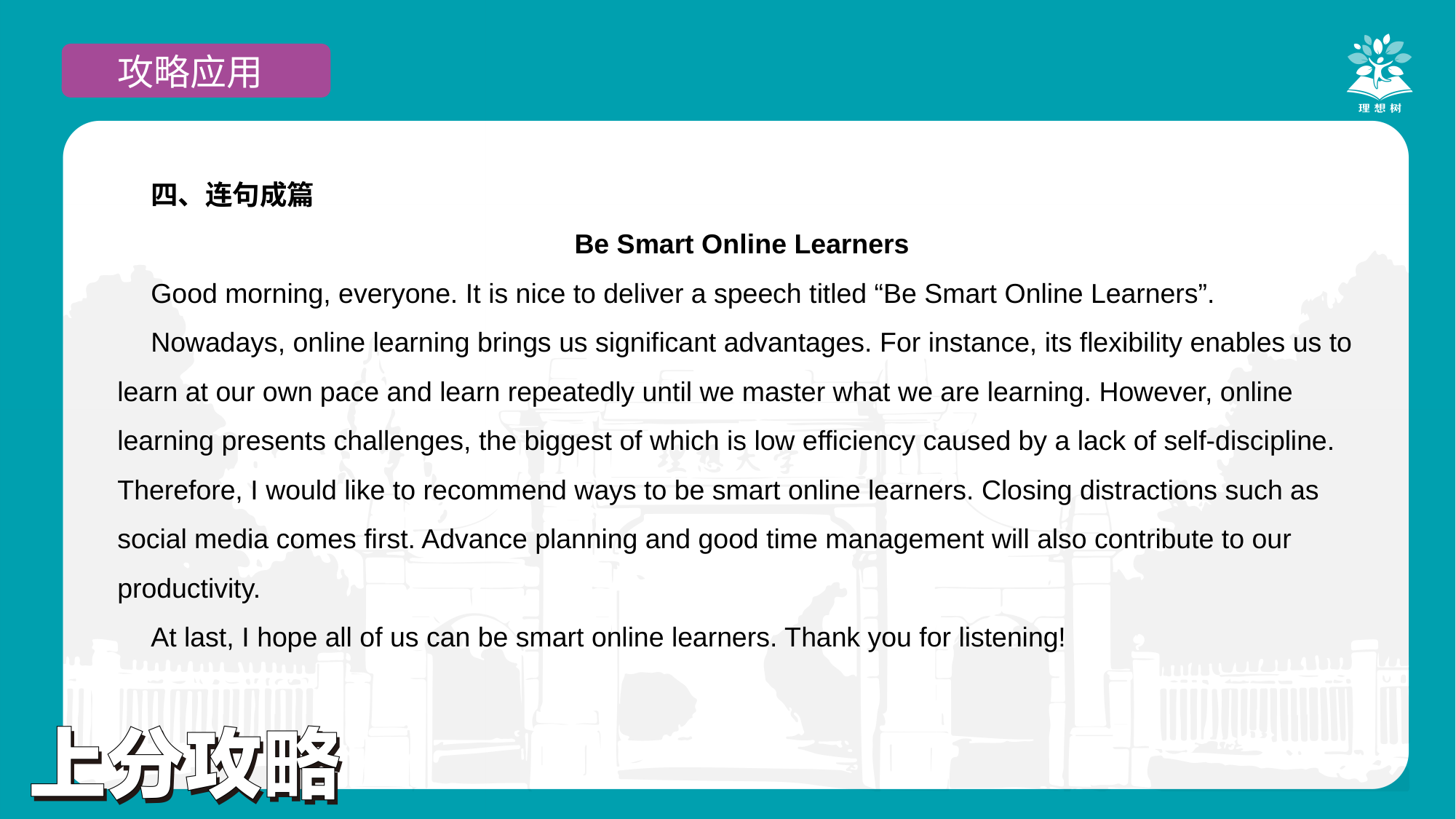

攻略应用
四、连句成篇
Be Smart Online Learners
Good morning, everyone. It is nice to deliver a speech titled “Be Smart Online Learners”.
Nowadays, online learning brings us significant advantages. For instance, its flexibility enables us to learn at our own pace and learn repeatedly until we master what we are learning. However, online learning presents challenges, the biggest of which is low efficiency caused by a lack of self-discipline. Therefore, I would like to recommend ways to be smart online learners. Closing distractions such as social media comes first. Advance planning and good time management will also contribute to our productivity.
At last, I hope all of us can be smart online learners. Thank you for listening!